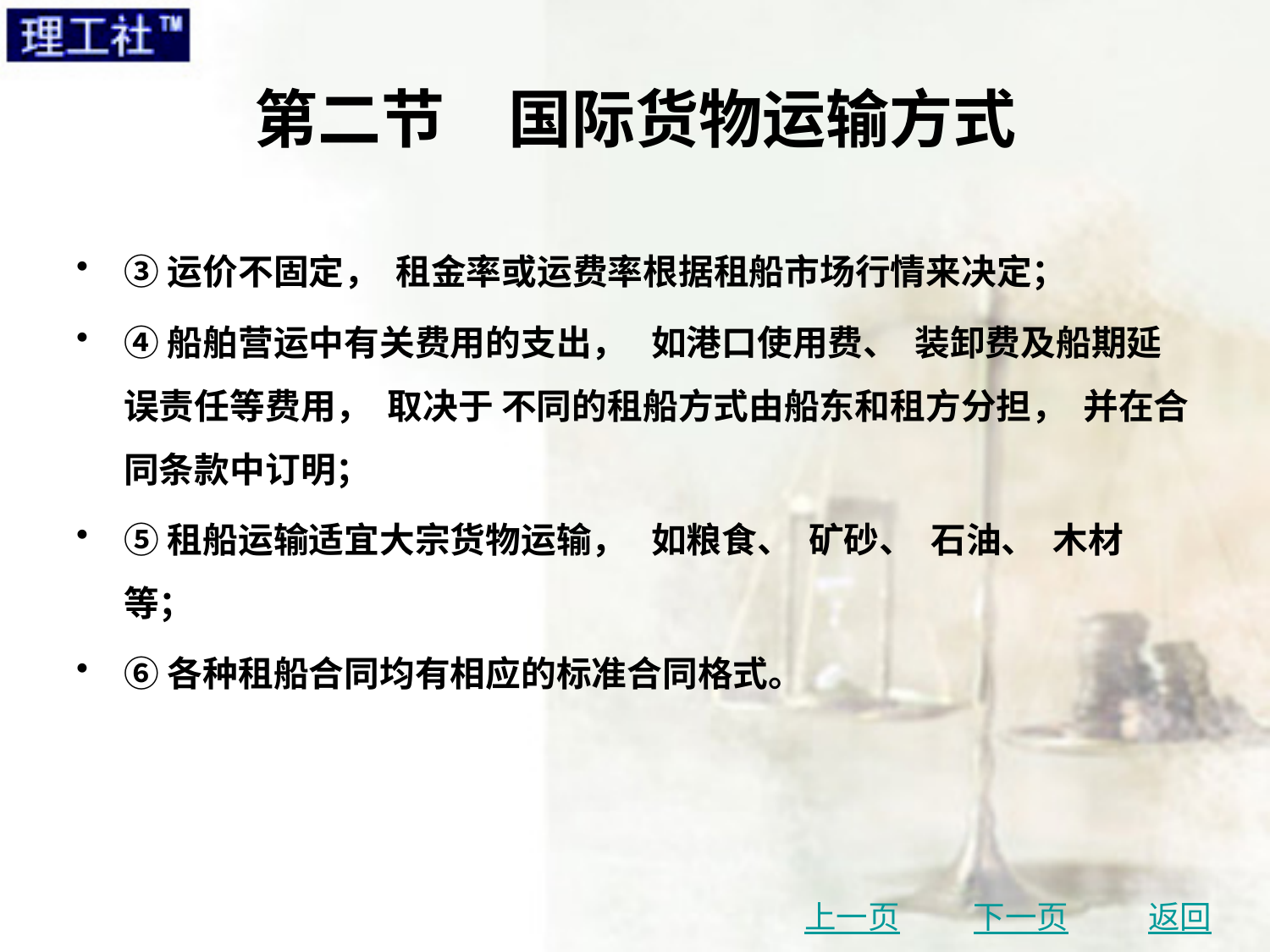

# 第二节　国际货物运输方式
③运价不固定，  租金率或运费率根据租船市场行情来决定；
④船舶营运中有关费用的支出，   如港口使用费、  装卸费及船期延误责任等费用，  取决于 不同的租船方式由船东和租方分担，  并在合同条款中订明；
⑤租船运输适宜大宗货物运输，   如粮食、  矿砂、  石油、  木材等；
⑥各种租船合同均有相应的标准合同格式。
上一页
下一页
返回